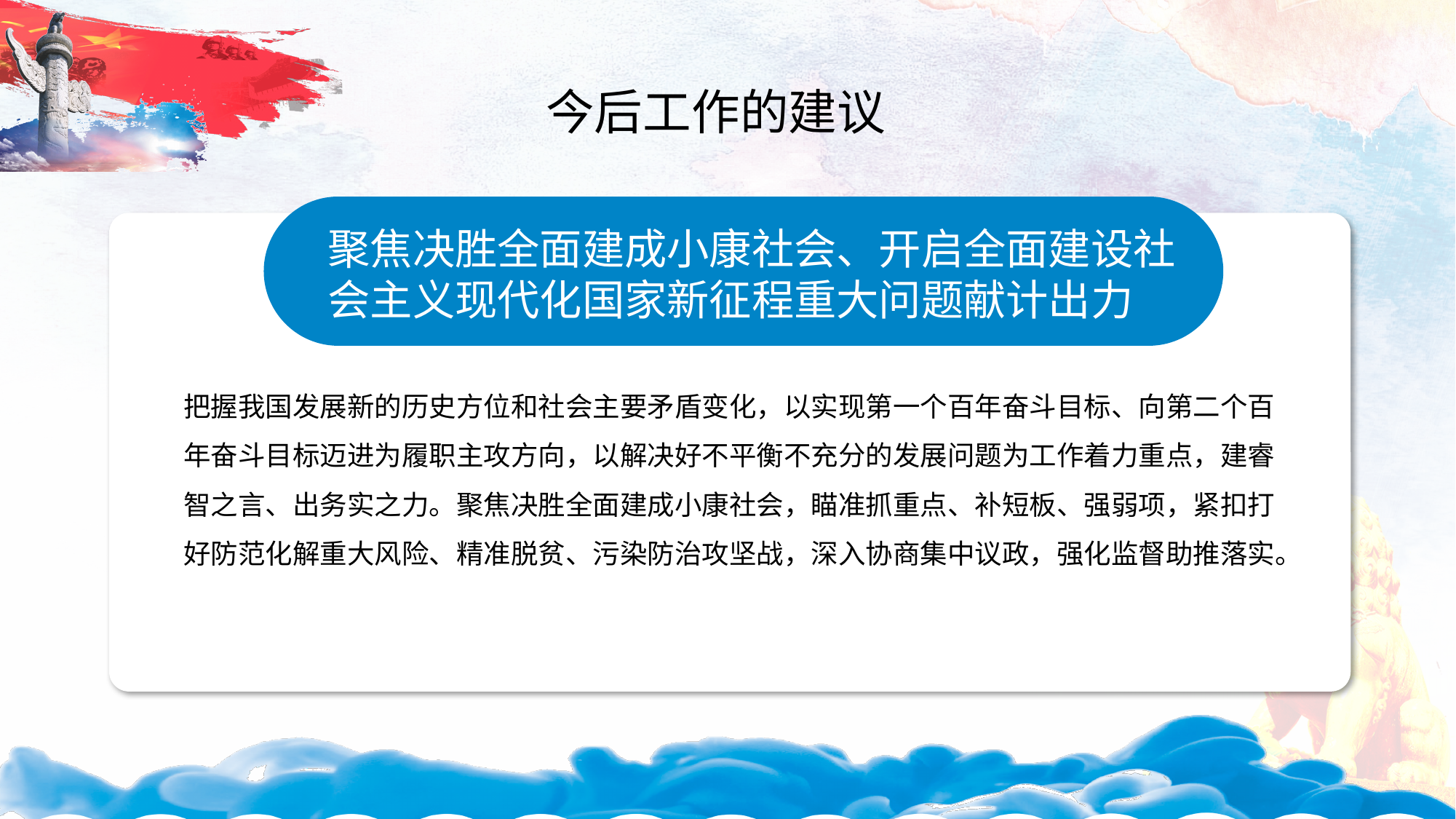

今后
聚焦决胜全面建成小康社会、开启全面建设社
会主义现代化国家新征程重大问题献计出力
把握我国发展新的历史方位和社会主要矛盾变化，以实现第一个百年奋斗目标、向第二个百年奋斗目标迈进为履职主攻方向，以解决好不平衡不充分的发展问题为工作着力重点，建睿智之言、出务实之力。聚焦决胜全面建成小康社会，瞄准抓重点、补短板、强弱项，紧扣打好防范化解重大风险、精准脱贫、污染防治攻坚战，深入协商集中议政，强化监督助推落实。